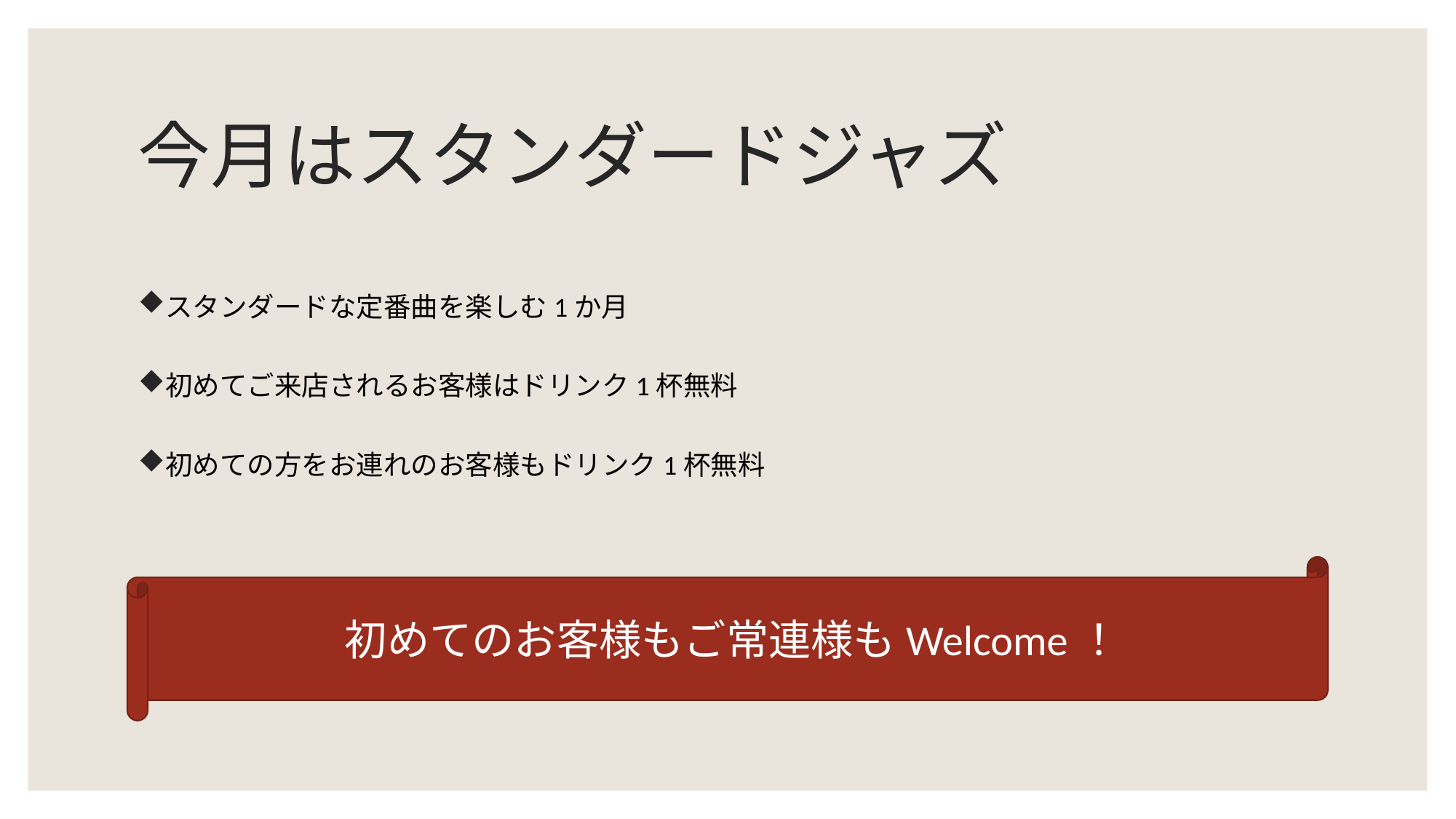

# 今月はスタンダードジャズ
スタンダードな定番曲を楽しむ1か月
初めてご来店されるお客様はドリンク1杯無料
初めての方をお連れのお客様もドリンク1杯無料
初めてのお客様もご常連様もWelcome！